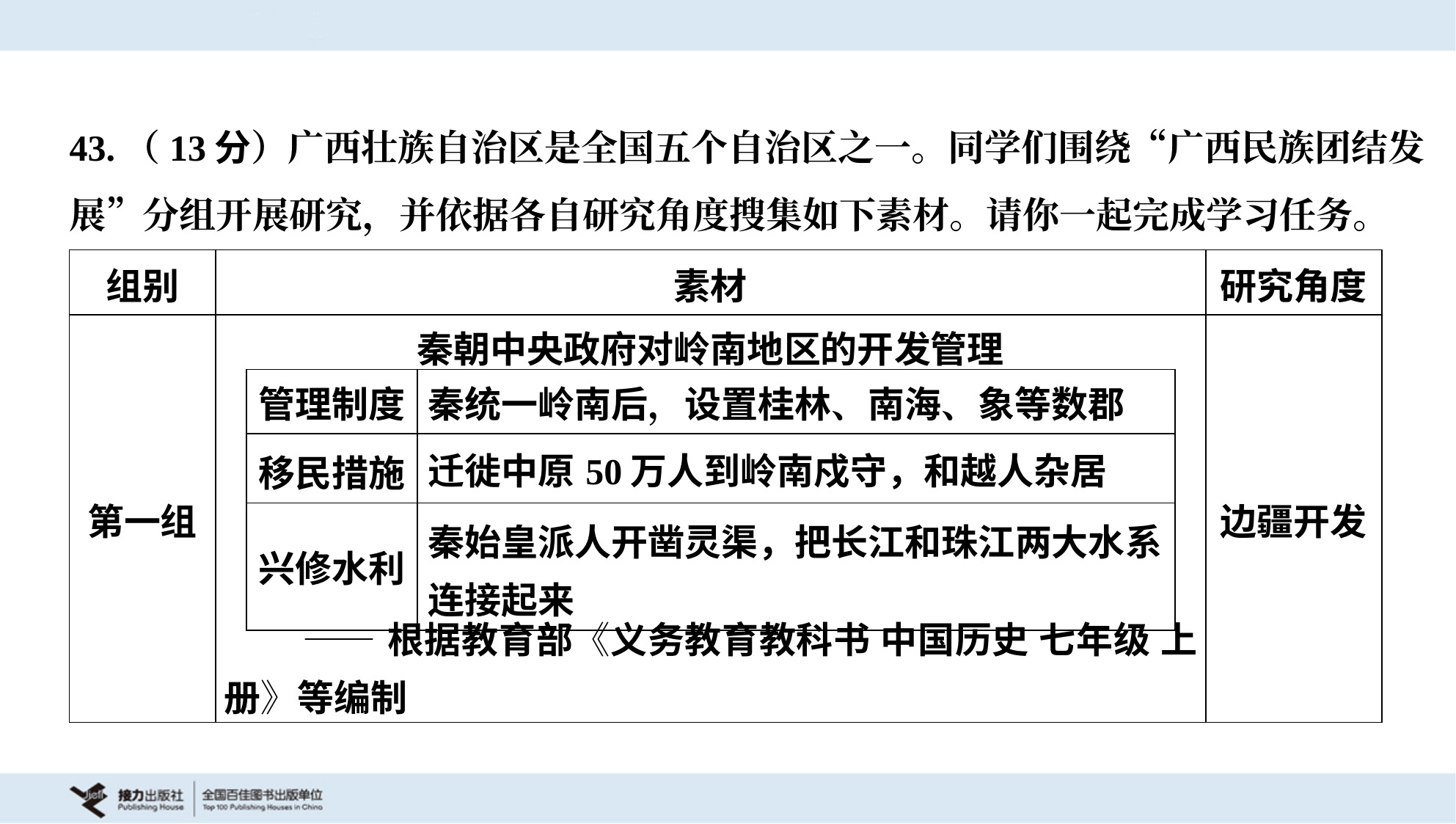

43.（13分）广西壮族自治区是全国五个自治区之一。同学们围绕“广西民族团结发
展”分组开展研究，并依据各自研究角度搜集如下素材。请你一起完成学习任务。
| 组别 | 素材 | 研究角度 |
| --- | --- | --- |
| 第一组 | 秦朝中央政府对岭南地区的开发管理 ——根据教育部《义务教育教科书 中国历史 七年级 上册》等编制 | 边疆开发 |
| 管理制度 | 秦统一岭南后，设置桂林、南海、象等数郡 |
| --- | --- |
| 移民措施 | 迁徙中原50万人到岭南戍守，和越人杂居 |
| 兴修水利 | 秦始皇派人开凿灵渠，把长江和珠江两大水系连接起来 |